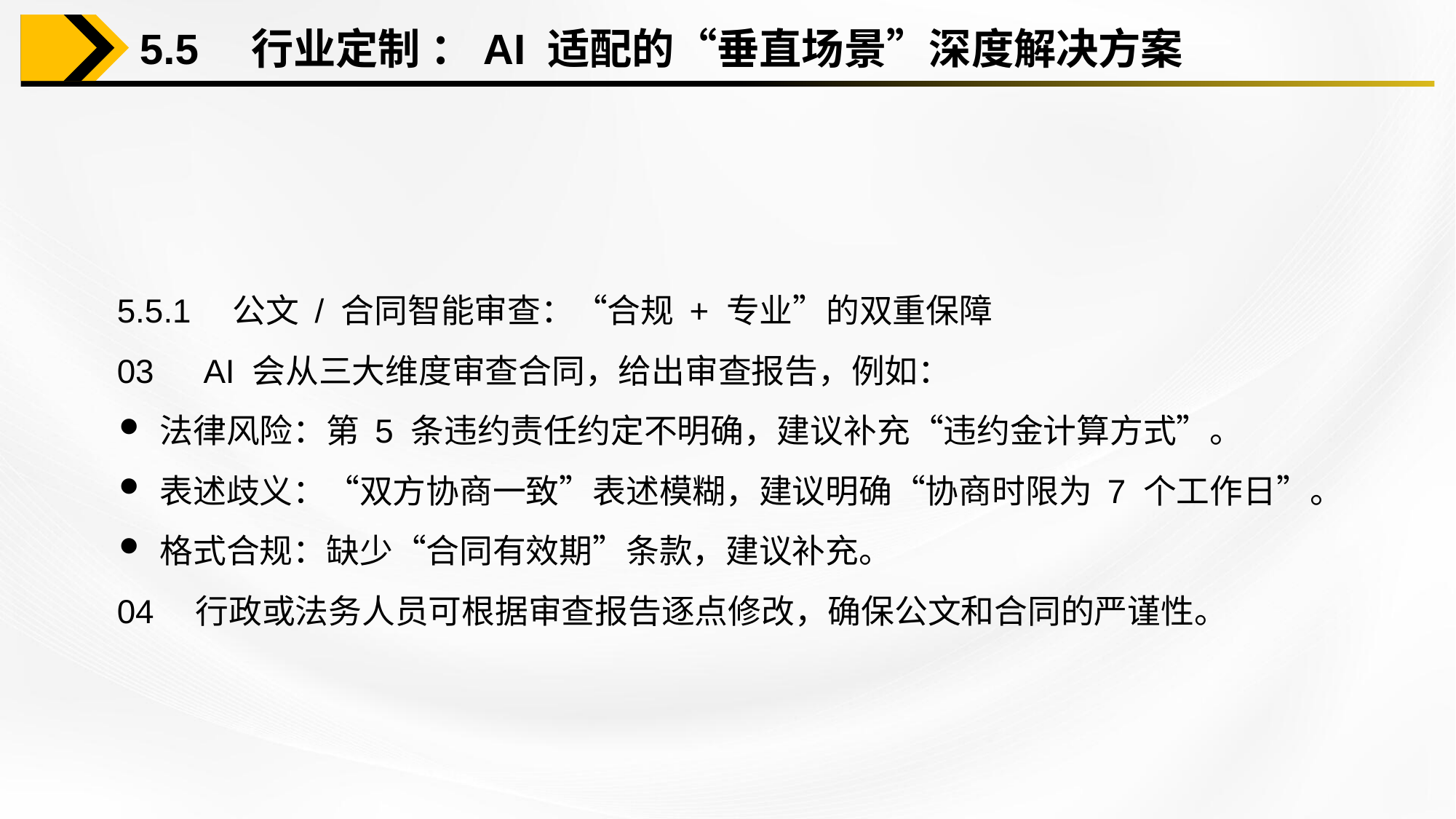

5.5　行业定制 ：AI 适配的“垂直场景”深度解决方案
5.5.1　公文 / 合同智能审查：“合规 + 专业”的双重保障
03　AI 会从三大维度审查合同，给出审查报告，例如：
法律风险：第 5 条违约责任约定不明确，建议补充“违约金计算方式”。
表述歧义：“双方协商一致”表述模糊，建议明确“协商时限为 7 个工作日”。
格式合规：缺少“合同有效期”条款，建议补充。
04　行政或法务人员可根据审查报告逐点修改，确保公文和合同的严谨性。